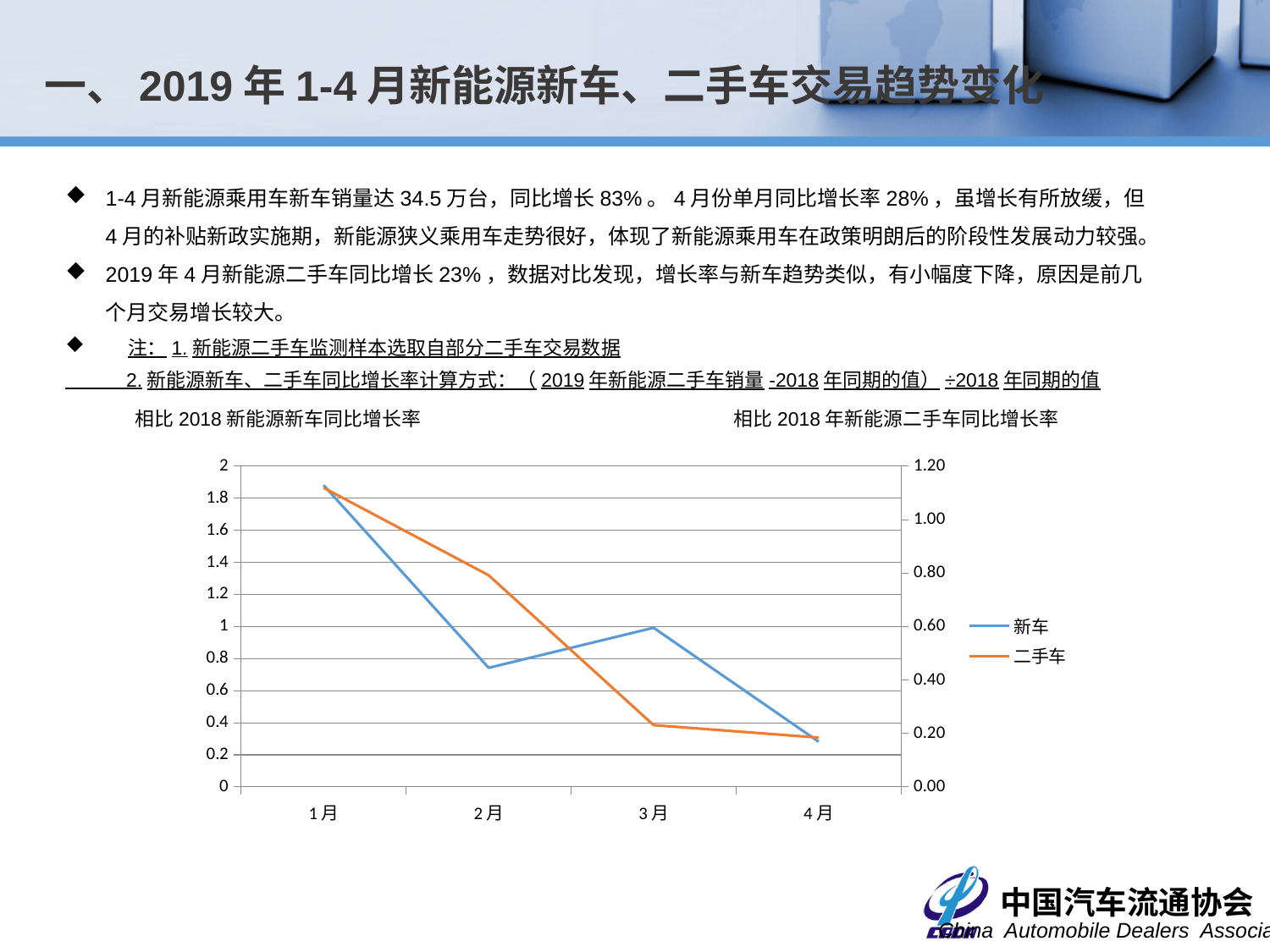

一、2019年1-4月新能源新车、二手车交易趋势变化
1-4月新能源乘用车新车销量达34.5万台，同比增长83%。4月份单月同比增长率28%，虽增长有所放缓，但4月的补贴新政实施期，新能源狭义乘用车走势很好，体现了新能源乘用车在政策明朗后的阶段性发展动力较强。
2019年4月新能源二手车同比增长23%，数据对比发现，增长率与新车趋势类似，有小幅度下降，原因是前几个月交易增长较大。
    注：1.新能源二手车监测样本选取自部分二手车交易数据
           2.新能源新车、二手车同比增长率计算方式：（2019年新能源二手车销量-2018年同期的值）÷2018年同期的值
相比2018新能源新车同比增长率
相比2018年新能源二手车同比增长率

### Chart

| Category | 新车 | 二手车 |
|---|---|---|
| 1月 | 1.8818193311840192 | 1.1192758253461128 |
| 2月 | 0.7421269296740994 | 0.792022792022792 |
| 3月 | 0.9926242305690648 | 0.2310281517747858 |
| 4月 | 0.2819975114988326 | 0.1842528903848968 |